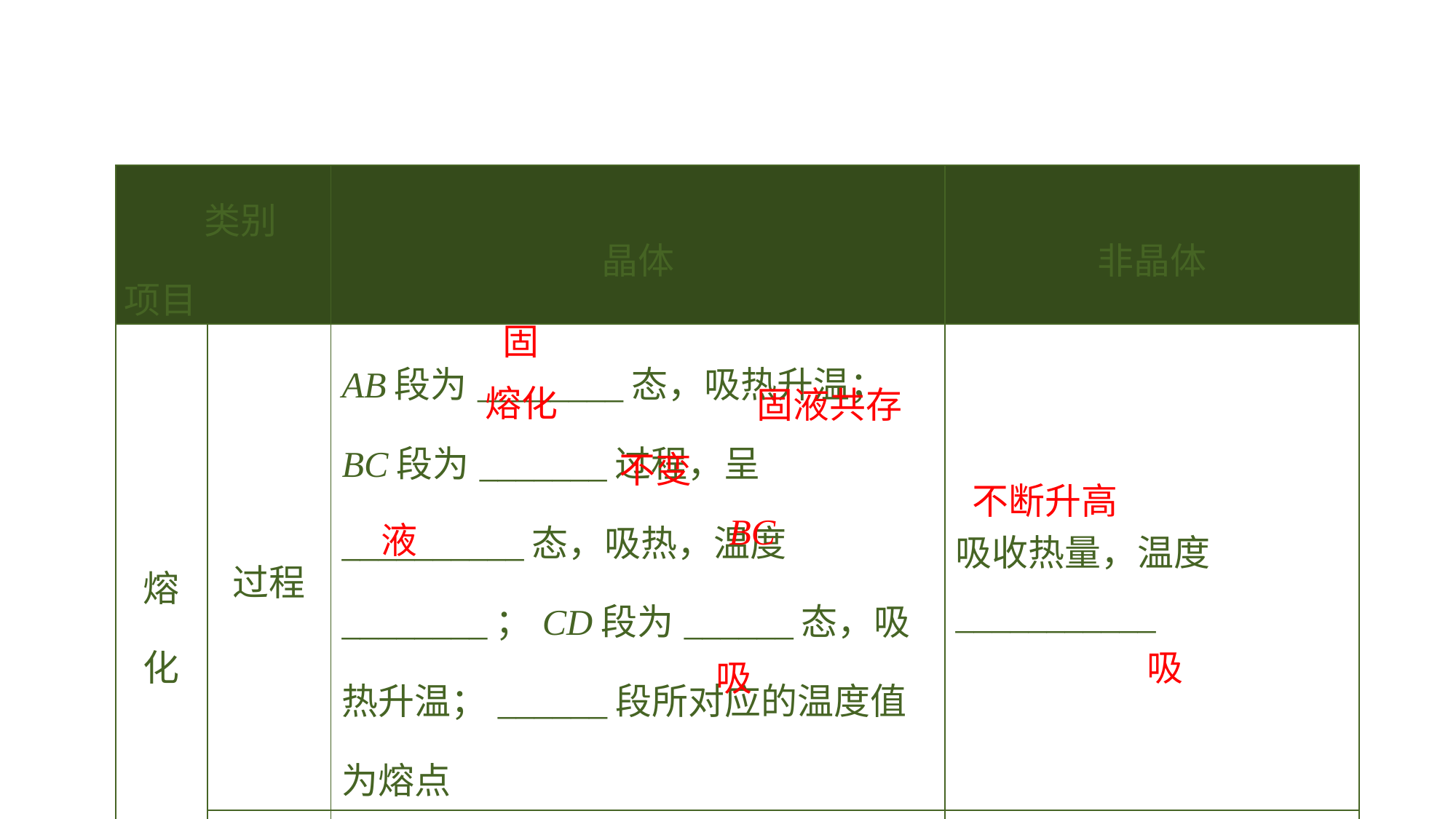

| 类别 项目 |  | 晶体 | 非晶体 |
| --- | --- | --- | --- |
| 熔化 | 过程 | AB段为\_\_\_\_\_\_\_\_态，吸热升温； BC段为\_\_\_\_\_\_\_过程，呈\_\_\_\_\_\_\_\_\_\_态，吸热，温度\_\_\_\_\_\_\_\_；CD段为\_\_\_\_\_\_态，吸热升温；\_\_\_\_\_\_段所对应的温度值为熔点 | 吸收热量，温度\_\_\_\_\_\_\_\_\_\_\_ |
|  | 条件 | 温度达到熔点，持续\_\_\_\_\_\_\_\_热 | 持续\_\_\_\_\_\_热 |
固
熔化
固液共存
不变
不断升高
BC
液
吸
吸